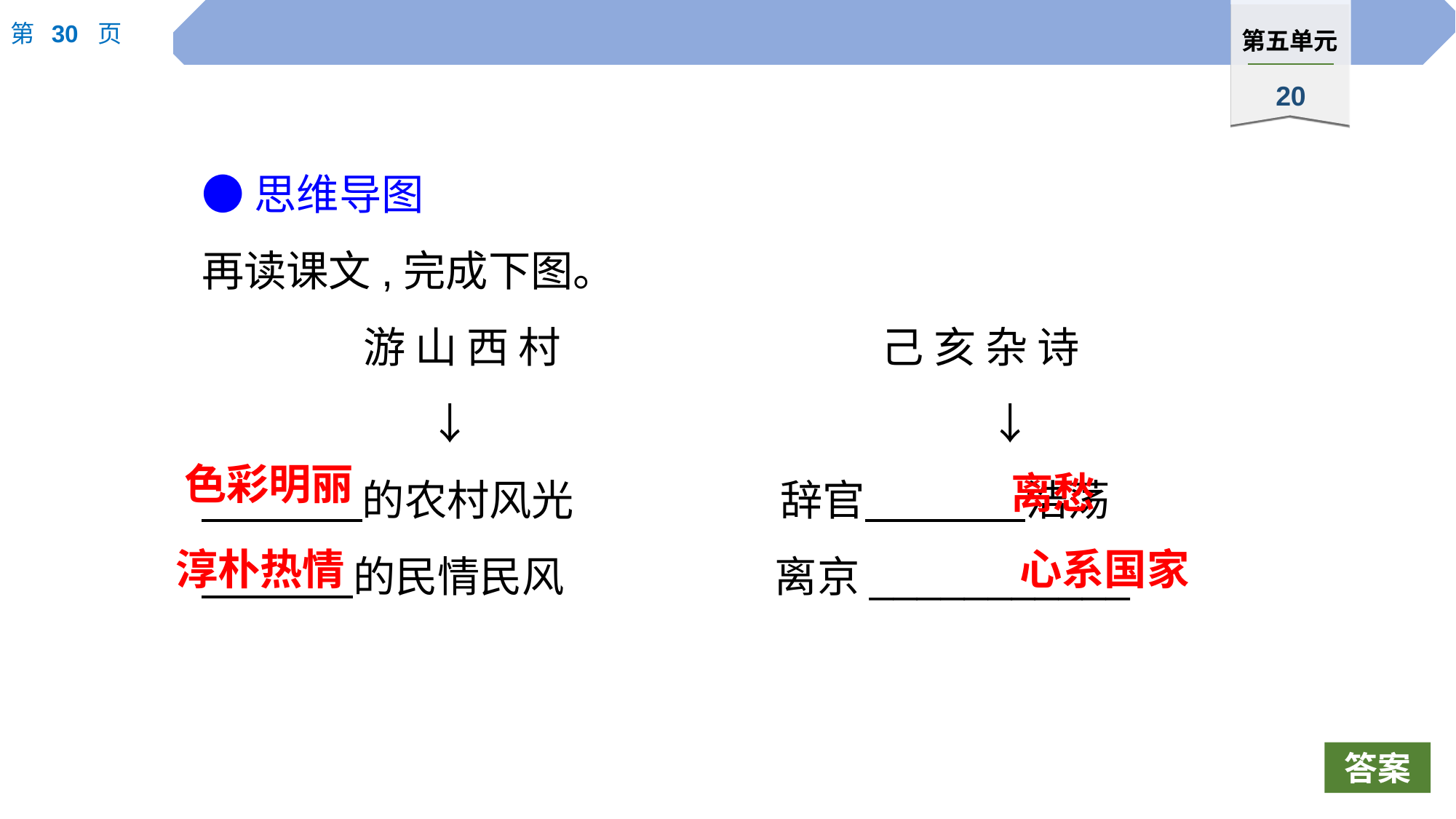

●思维导图
再读课文,完成下图。
                游 山 西 村                                  己 亥 杂 诗
                        ↓                    　       		↓
　　        的农村风光        		 辞官　　        浩荡
　       　的民情民风          	            离京___________

离愁
色彩明丽
淳朴热情
心系国家
答案